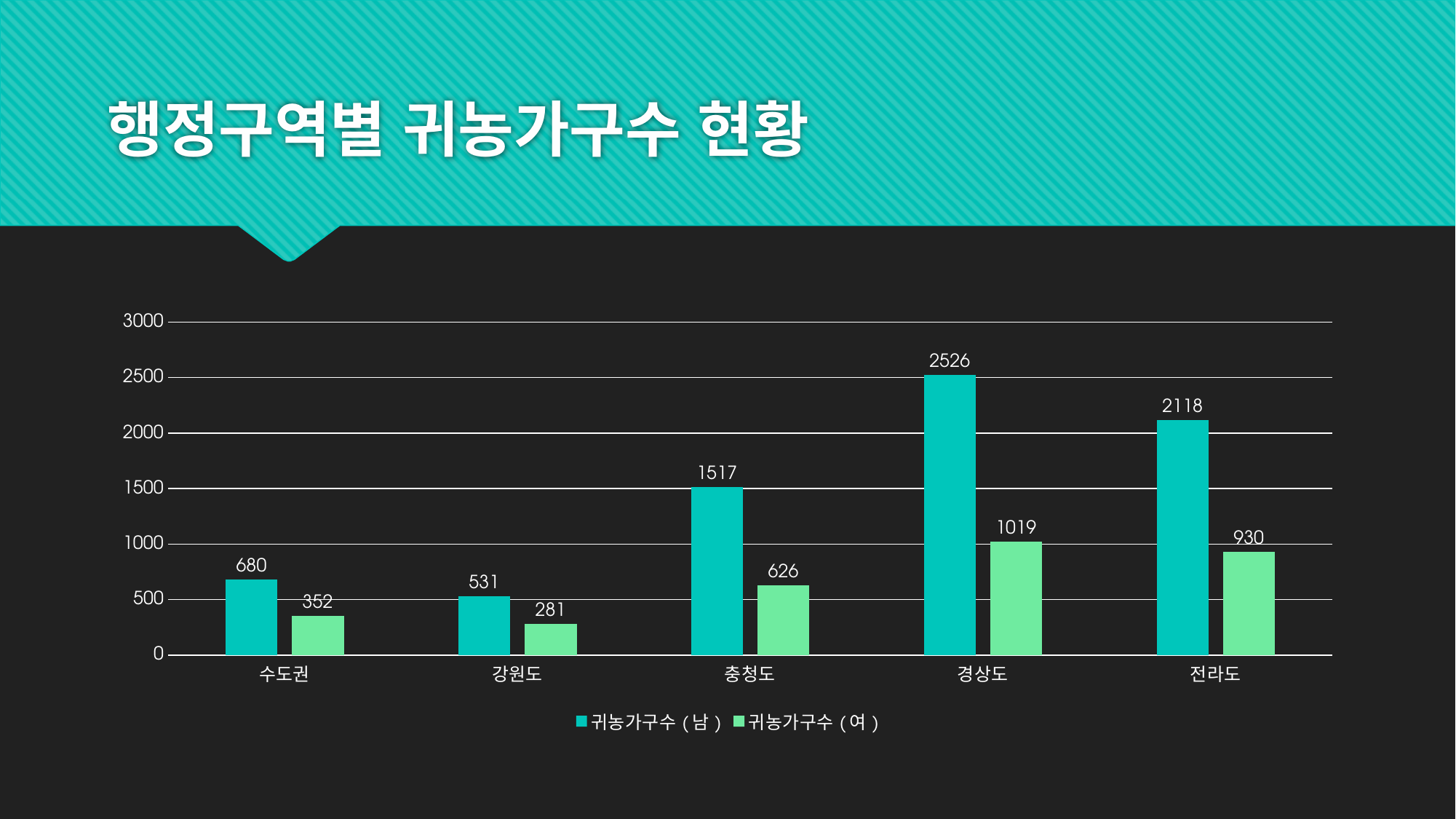

# 행정구역별 귀농가구수 현황

### Chart

| Category | 귀농가구수(남) | 귀농가구수(여) |
|---|---|---|
| 수도권 | 680.0 | 352.0 |
| 강원도 | 531.0 | 281.0 |
| 충청도 | 1517.0 | 626.0 |
| 경상도 | 2526.0 | 1019.0 |
| 전라도 | 2118.0 | 930.0 |